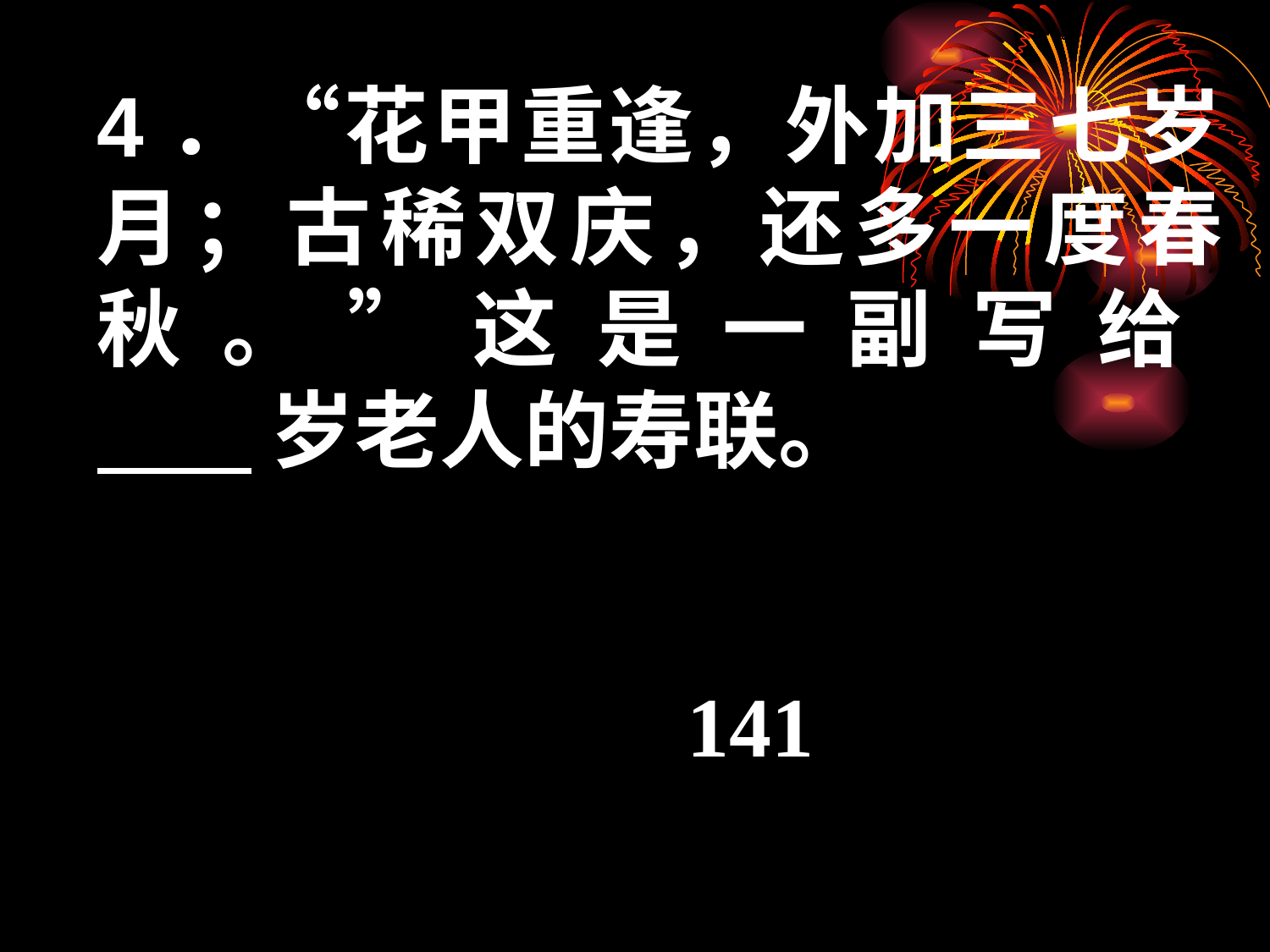

4．“花甲重逢，外加三七岁月；古稀双庆，还多一度春秋。”这是一副写给
         岁老人的寿联。

141